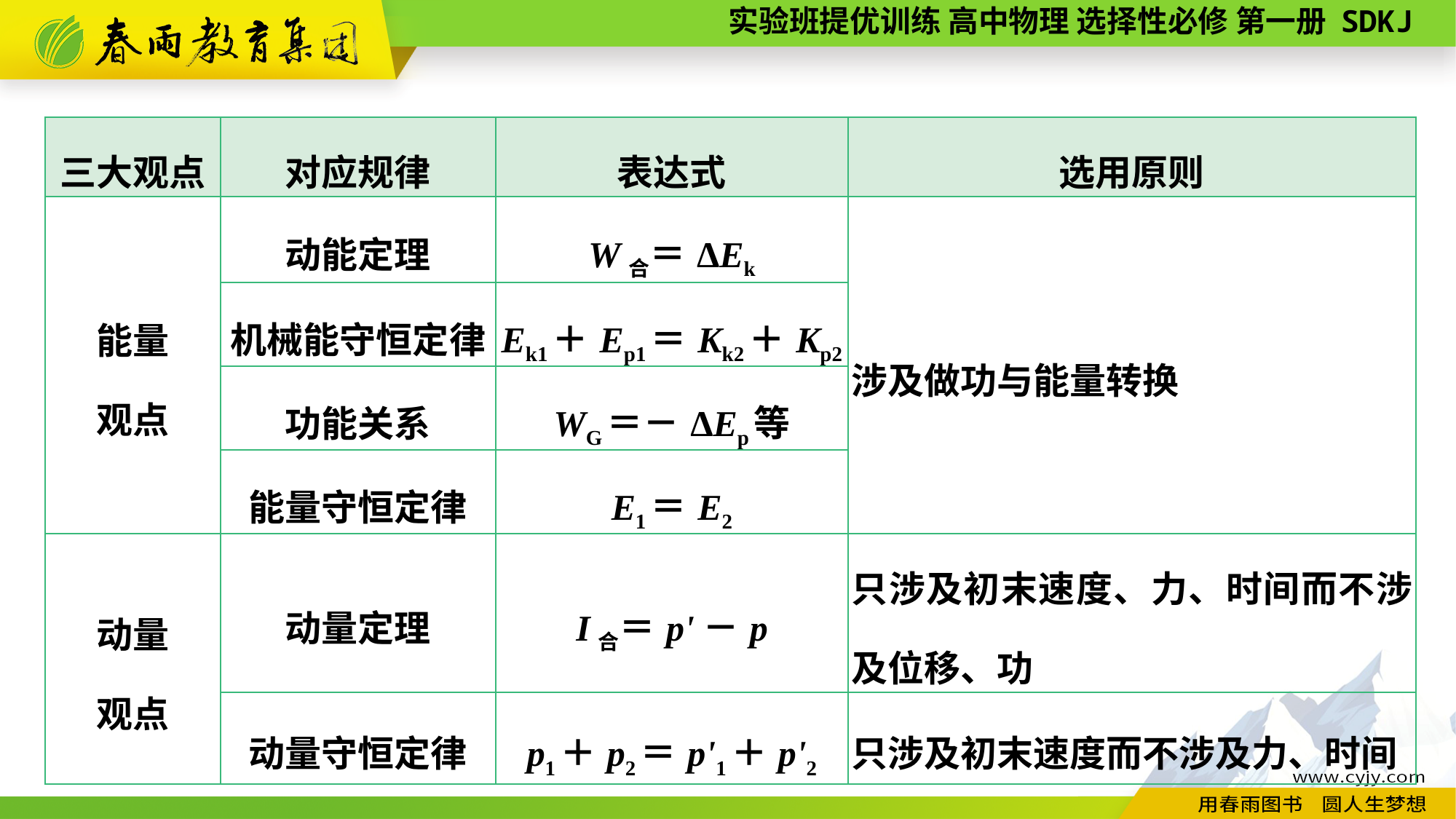

| 三大观点 | 对应规律 | 表达式 | 选用原则 |
| --- | --- | --- | --- |
| 能量 观点 | 动能定理 | W合＝ΔEk | 涉及做功与能量转换 |
|  | 机械能守恒定律 | Ek1＋Ep1＝Kk2＋Kp2 |  |
|  | 功能关系 | WG＝－ΔEp等 |  |
|  | 能量守恒定律 | E1＝E2 |  |
| 动量 观点 | 动量定理 | I合＝p'－p | 只涉及初末速度、力、时间而不涉及位移、功 |
|  | 动量守恒定律 | p1＋p2＝p'1＋p'2 | 只涉及初末速度而不涉及力、时间 |